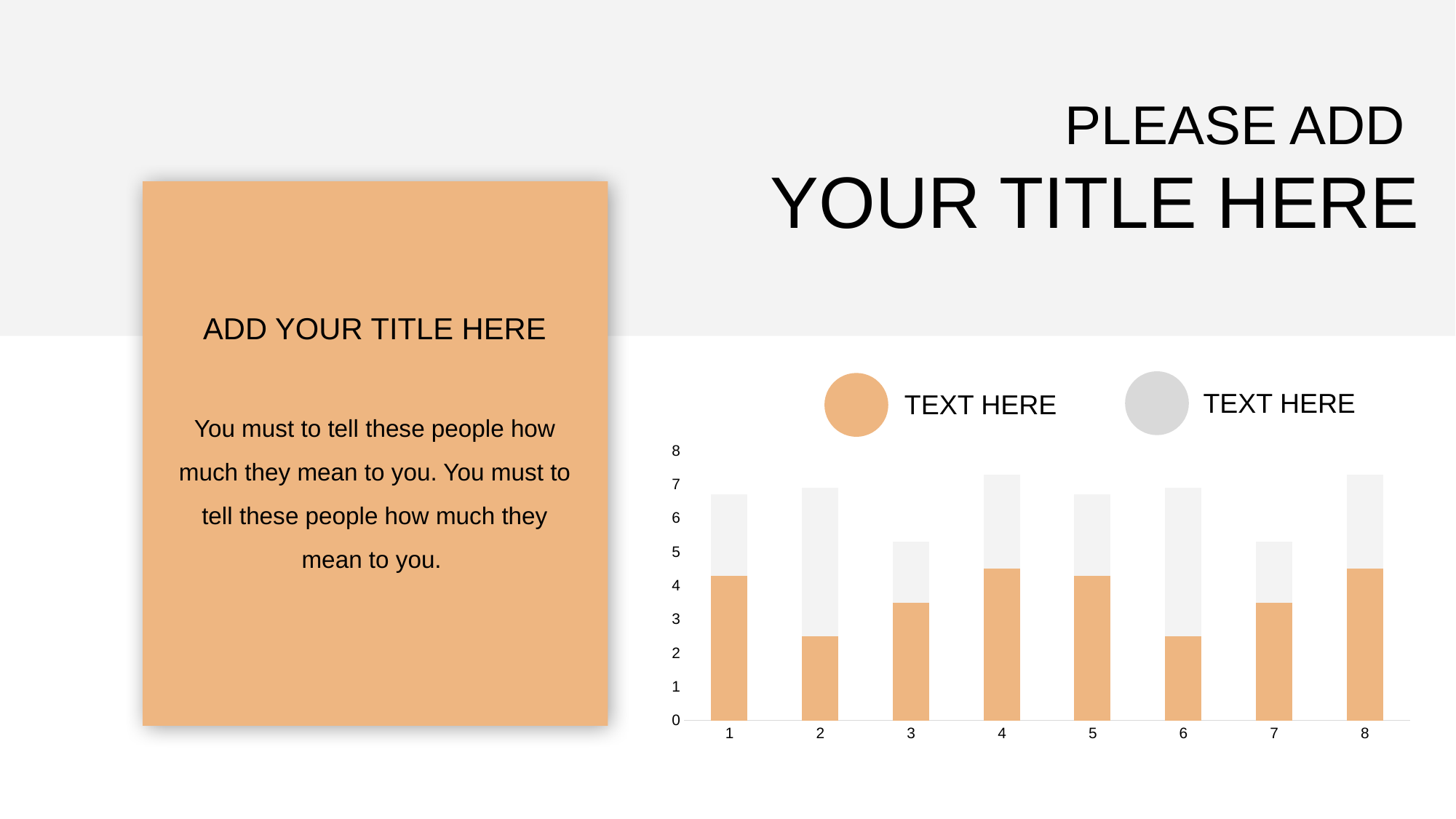

PLEASE ADD
YOUR TITLE HERE

ADD YOUR TITLE HERE
You must to tell these people how much they mean to you. You must to tell these people how much they mean to you.

TEXT HERE
TEXT HERE

### Chart

| Category | 系列 1 | 系列 2 | 列1 |
|---|---|---|---|
| 1 | 4.3 | 2.4 | None |
| 2 | 2.5 | 4.4 | None |
| 3 | 3.5 | 1.8 | None |
| 4 | 4.5 | 2.8 | None |
| 5 | 4.3 | 2.4 | None |
| 6 | 2.5 | 4.4 | None |
| 7 | 3.5 | 1.8 | None |
| 8 | 4.5 | 2.8 | None |